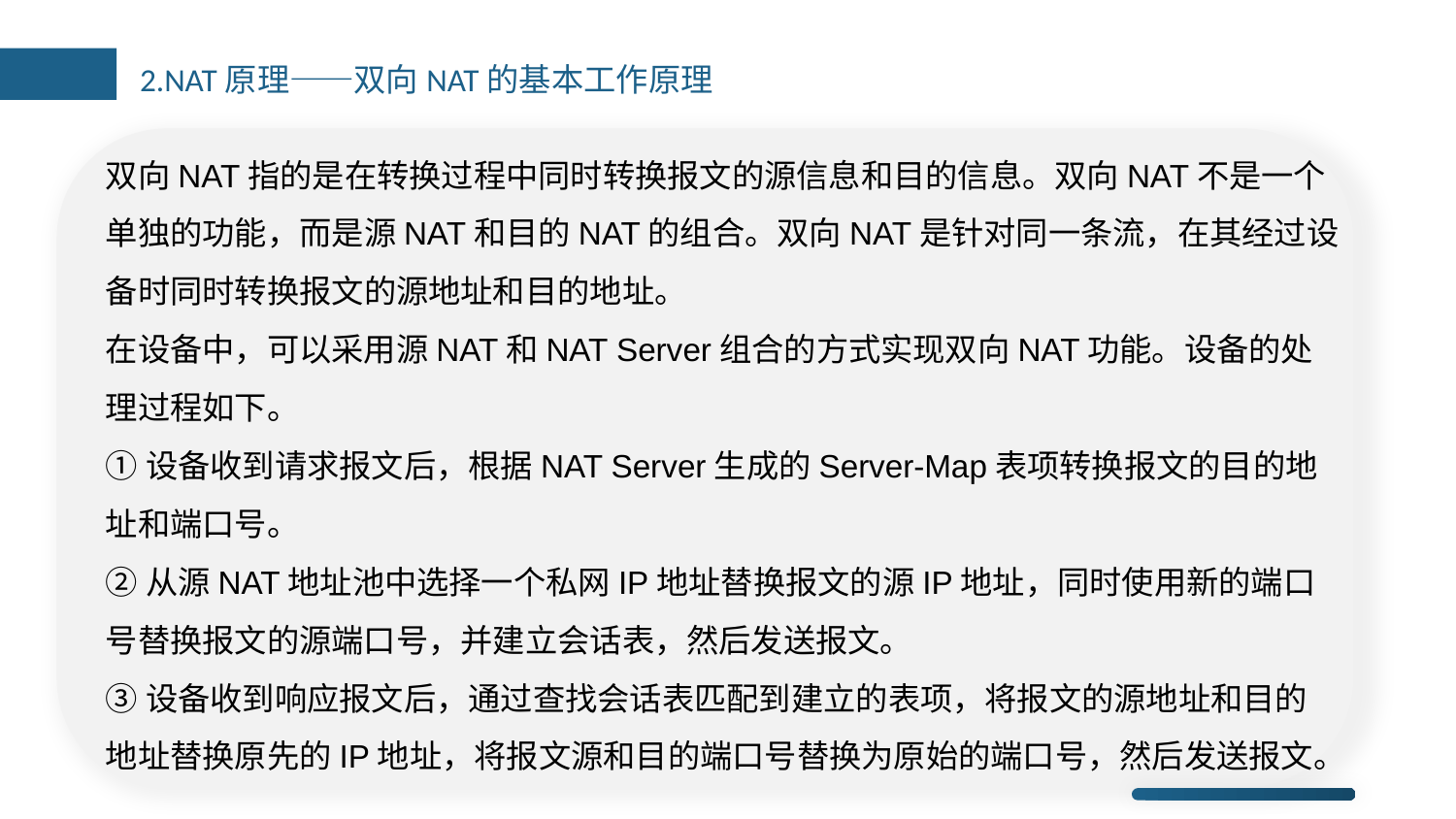

2.NAT原理——双向NAT的基本工作原理

双向NAT指的是在转换过程中同时转换报文的源信息和目的信息。双向NAT不是一个单独的功能，而是源NAT和目的NAT的组合。双向NAT是针对同一条流，在其经过设备时同时转换报文的源地址和目的地址。
在设备中，可以采用源NAT和NAT Server组合的方式实现双向NAT功能。设备的处理过程如下。
①设备收到请求报文后，根据NAT Server生成的Server-Map表项转换报文的目的地址和端口号。
②从源NAT地址池中选择一个私网IP地址替换报文的源IP地址，同时使用新的端口号替换报文的源端口号，并建立会话表，然后发送报文。
③设备收到响应报文后，通过查找会话表匹配到建立的表项，将报文的源地址和目的地址替换原先的IP地址，将报文源和目的端口号替换为原始的端口号，然后发送报文。